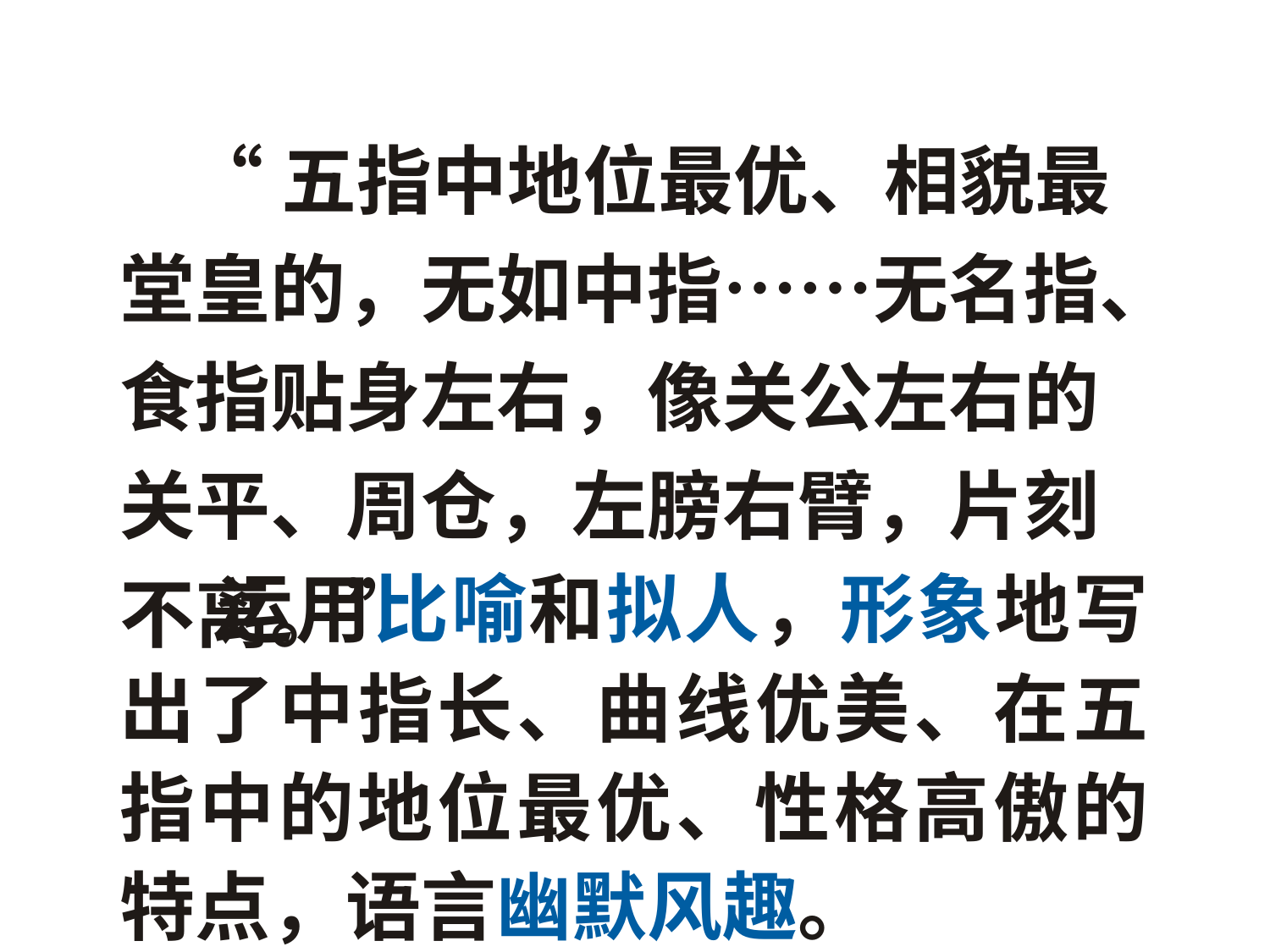

“五指中地位最优、相貌最堂皇的，无如中指……无名指、食指贴身左右，像关公左右的关平、周仓，左膀右臂，片刻不离。”
    运用比喻和拟人，形象地写出了中指长、曲线优美、在五指中的地位最优、性格高傲的特点，语言幽默风趣。